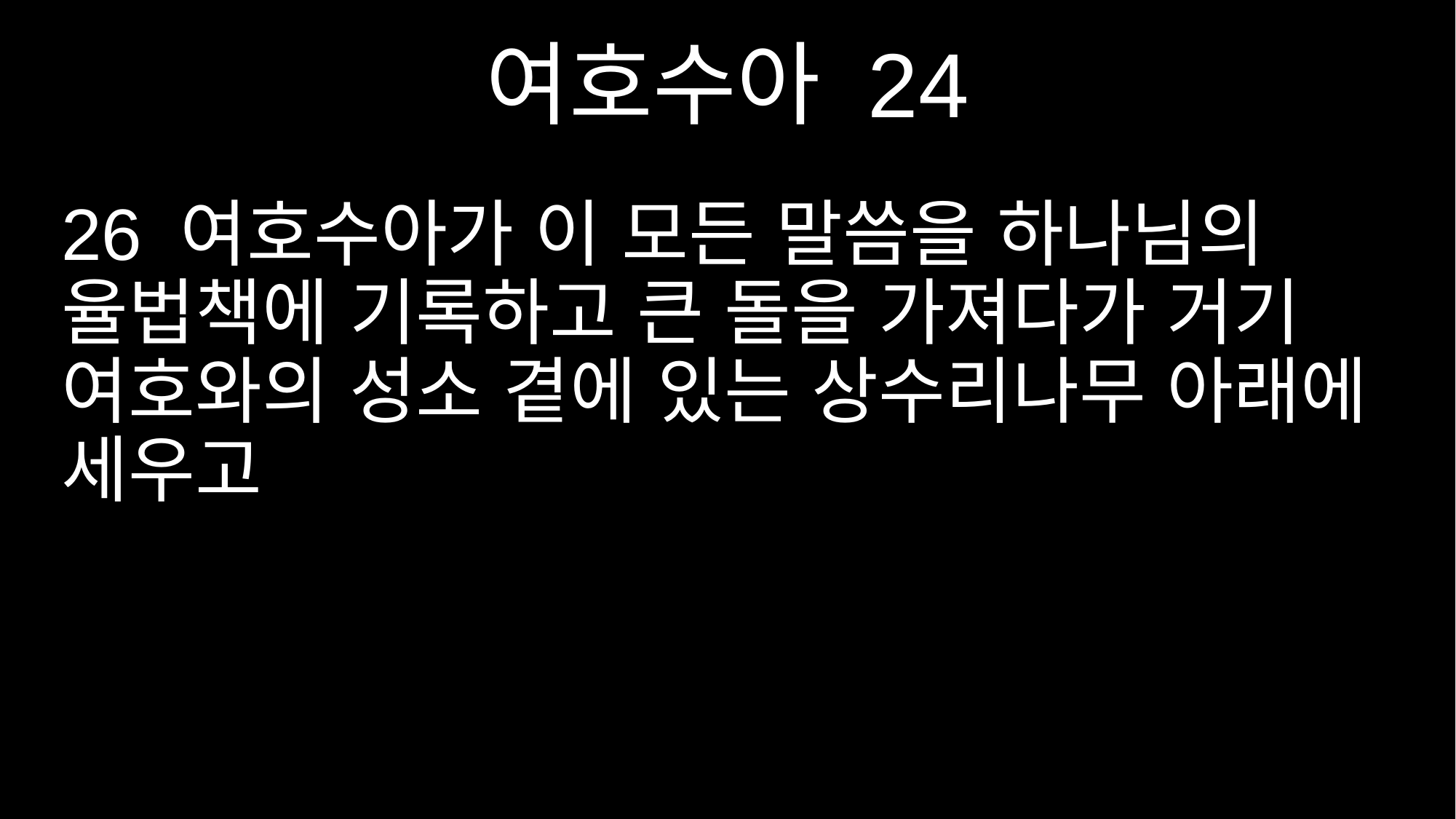

여호수아 24
26 여호수아가 이 모든 말씀을 하나님의 율법책에 기록하고 큰 돌을 가져다가 거기 여호와의 성소 곁에 있는 상수리나무 아래에 세우고